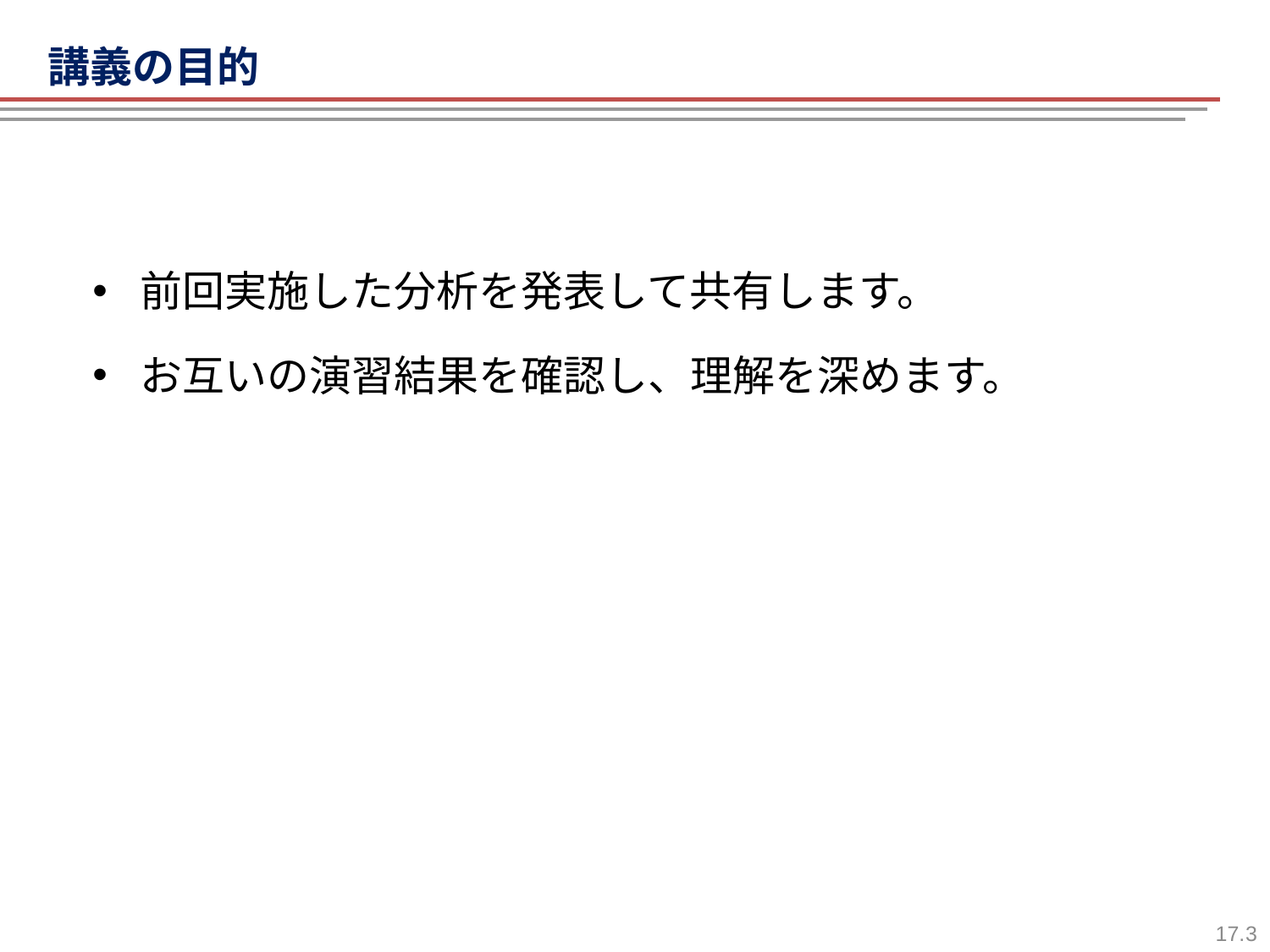

講義の目的
# 講義の目的

前回実施した分析を発表して共有します。
お互いの演習結果を確認し、理解を深めます。
3